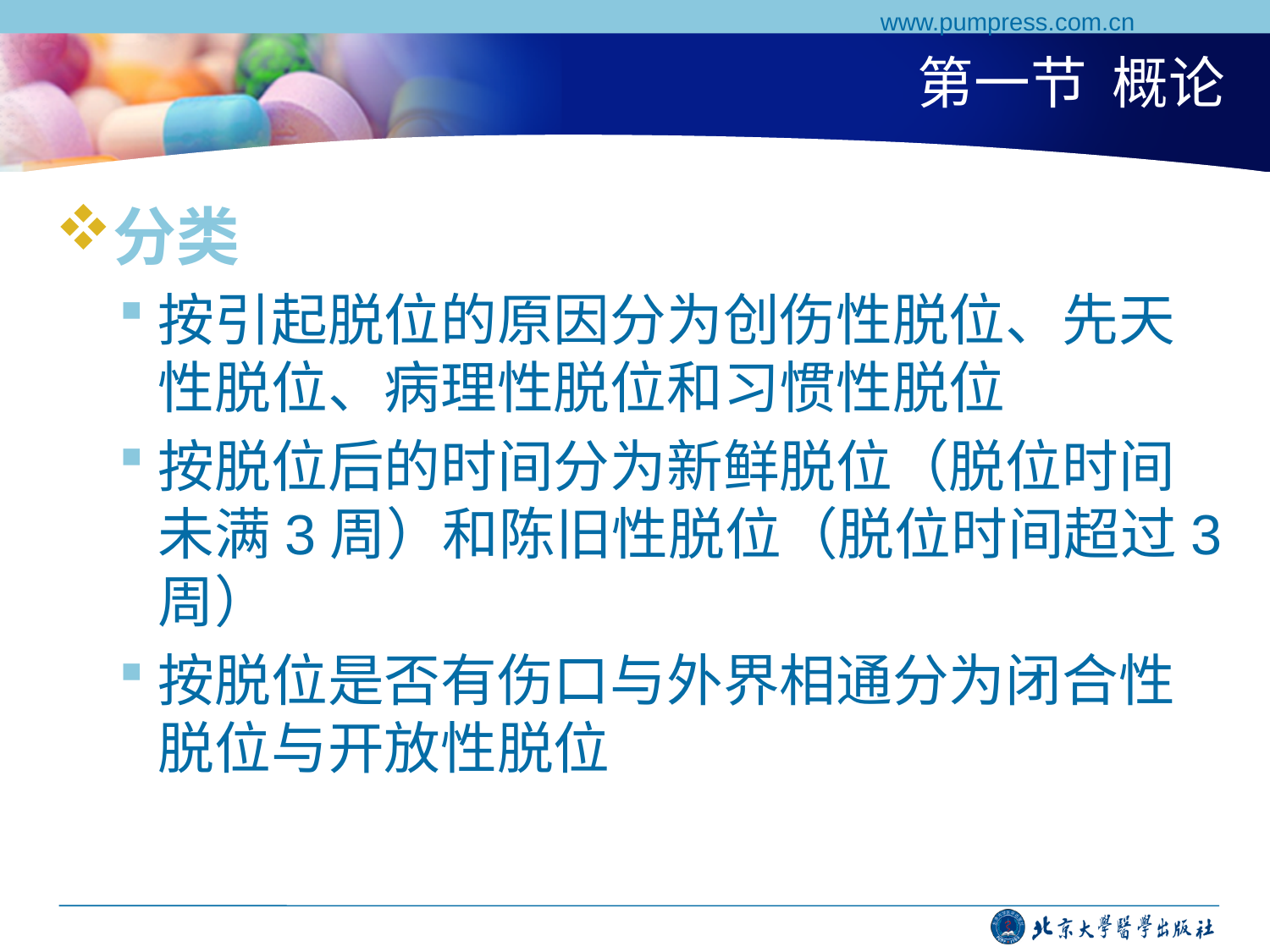

www.pumpress.com.cn
# 第一节  概论
分类
按引起脱位的原因分为创伤性脱位、先天性脱位、病理性脱位和习惯性脱位
按脱位后的时间分为新鲜脱位（脱位时间未满3周）和陈旧性脱位（脱位时间超过3周）
按脱位是否有伤口与外界相通分为闭合性脱位与开放性脱位